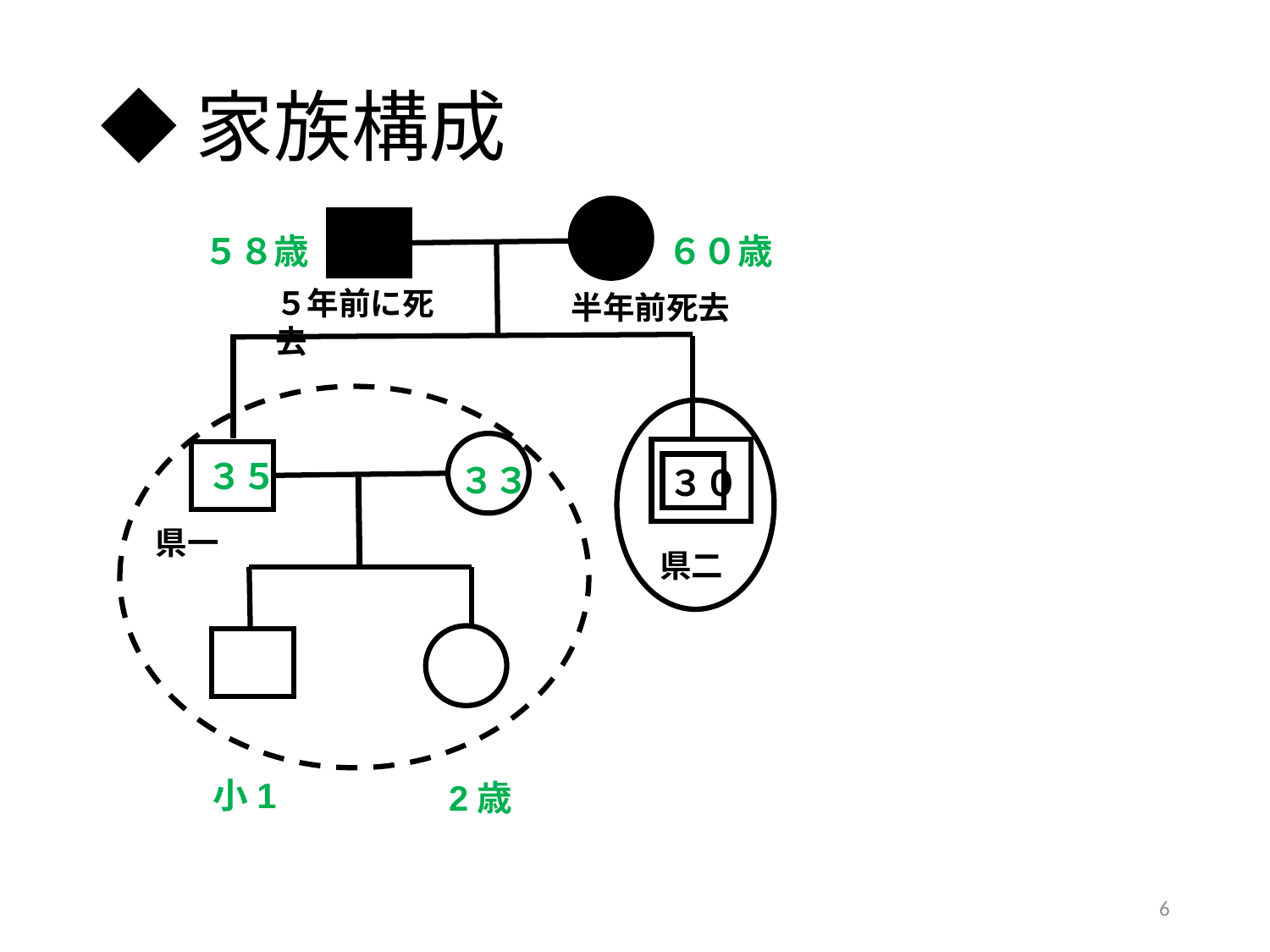

# ◆家族構成

５８歳
６０歳
５年前に死去
半年前死去

３５
３３

３０
県一
県二

小1
2歳
6